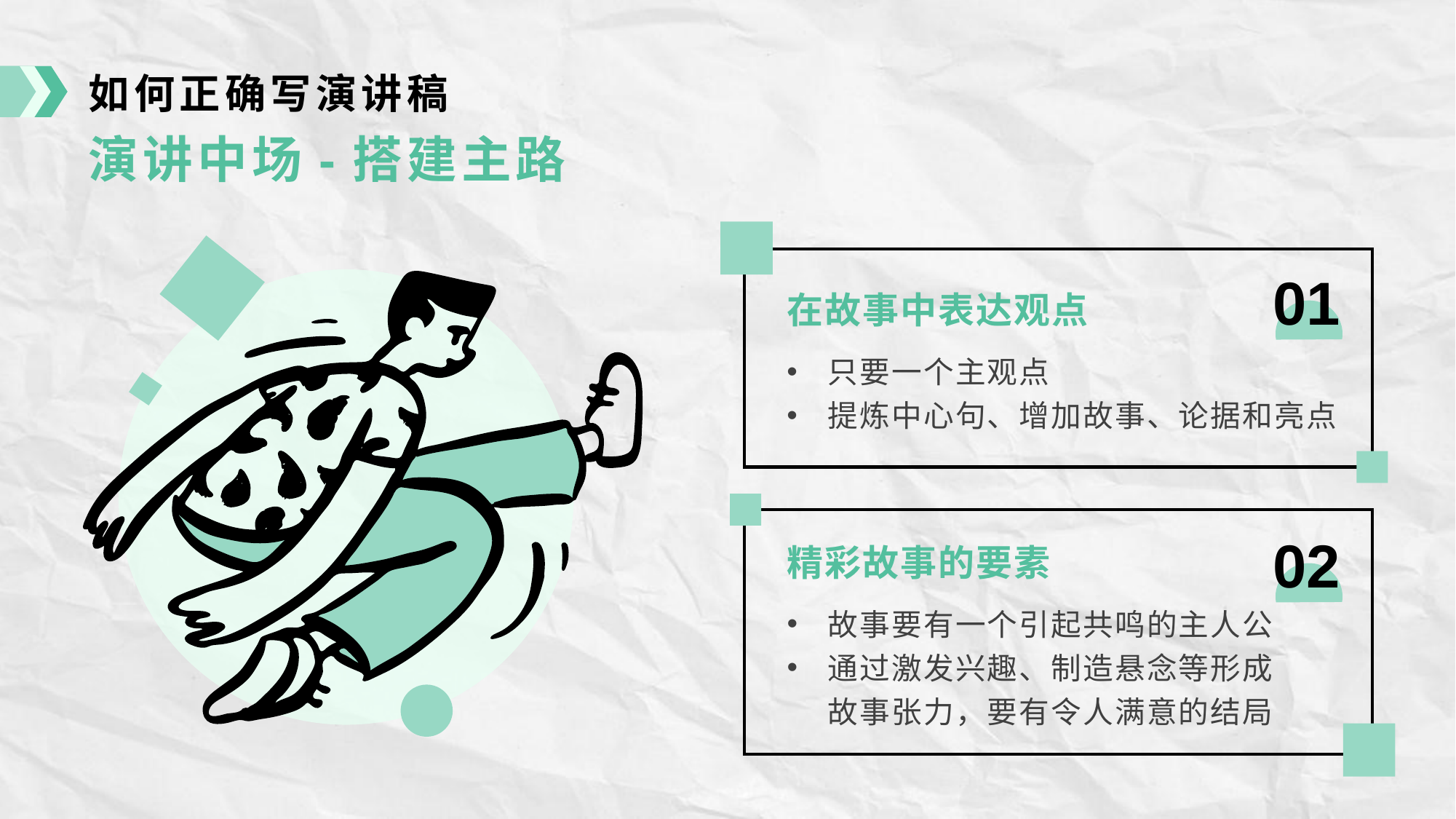

如何正确写演讲稿

演讲中场-搭建主路

01

在故事中表达观点
只要一个主观点
提炼中心句、增加故事、论据和亮点

02

精彩故事的要素
故事要有一个引起共鸣的主人公
通过激发兴趣、制造悬念等形成故事张力，要有令人满意的结局